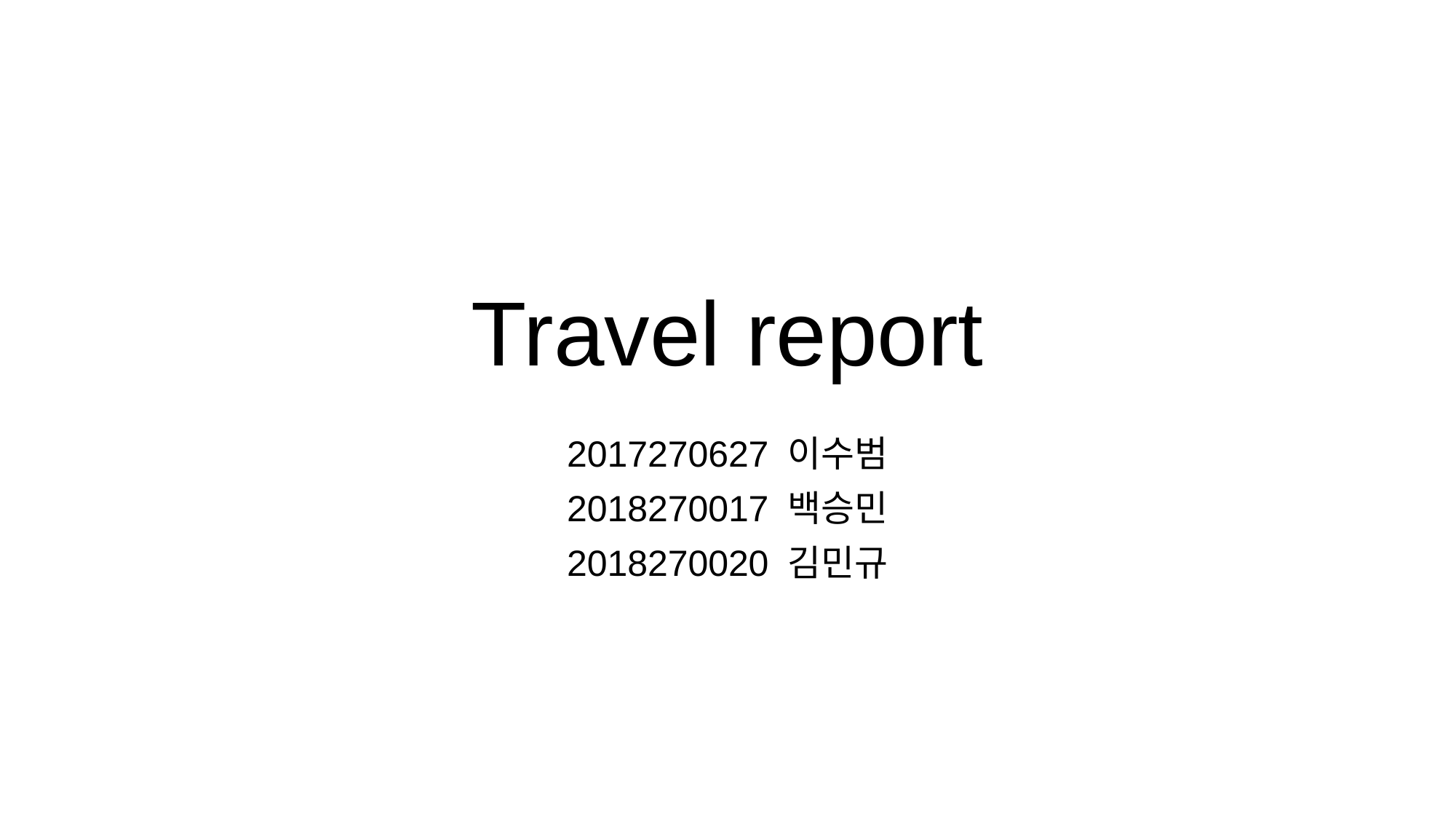

# Travel report
2017270627 이수범
2018270017 백승민
2018270020 김민규